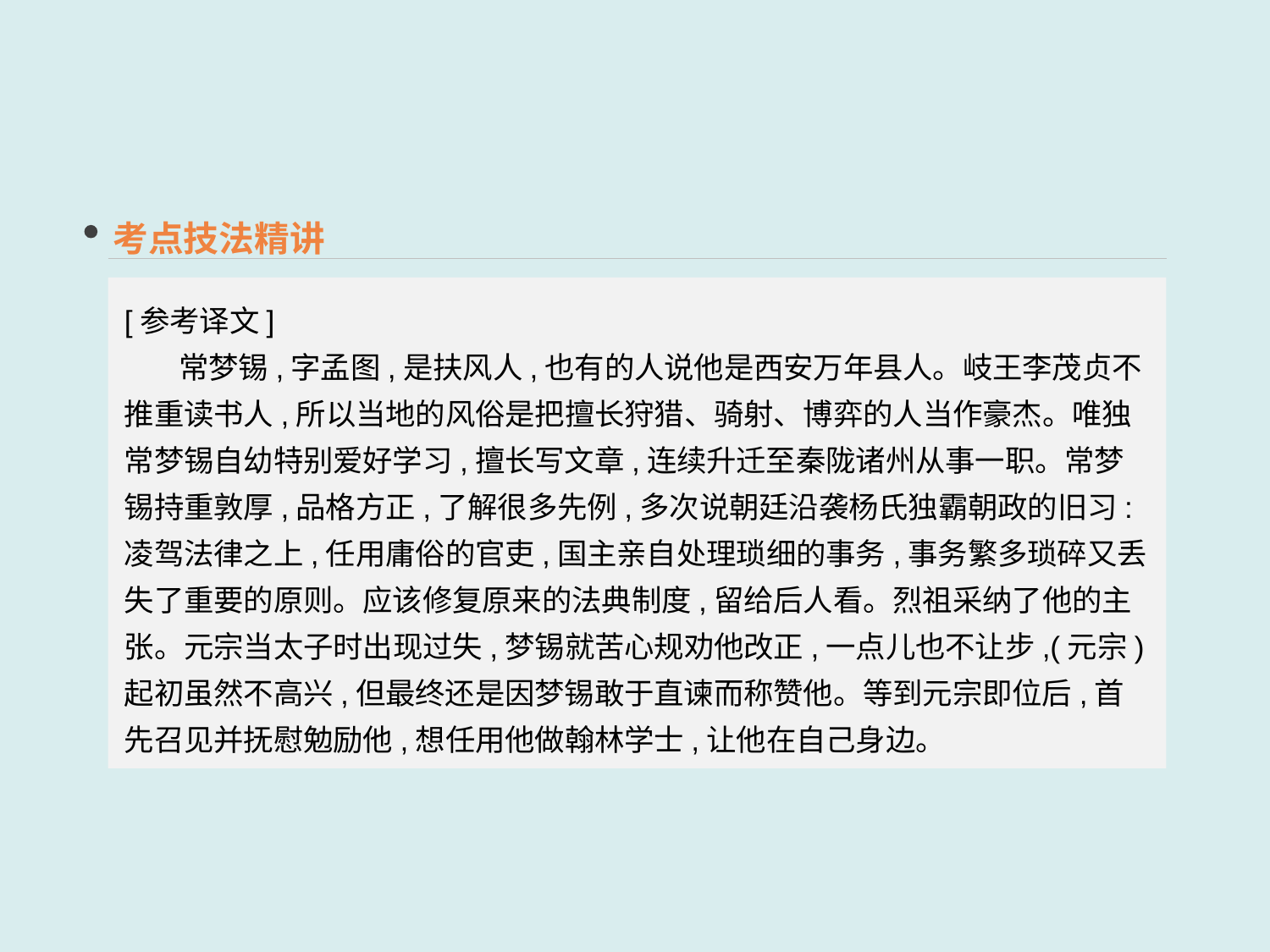

考点技法精讲

[参考译文]
       常梦锡,字孟图,是扶风人,也有的人说他是西安万年县人。岐王李茂贞不推重读书人,所以当地的风俗是把擅长狩猎、骑射、博弈的人当作豪杰。唯独常梦锡自幼特别爱好学习,擅长写文章,连续升迁至秦陇诸州从事一职。常梦锡持重敦厚,品格方正,了解很多先例,多次说朝廷沿袭杨氏独霸朝政的旧习:凌驾法律之上,任用庸俗的官吏,国主亲自处理琐细的事务,事务繁多琐碎又丢失了重要的原则。应该修复原来的法典制度,留给后人看。烈祖采纳了他的主张。元宗当太子时出现过失,梦锡就苦心规劝他改正,一点儿也不让步,(元宗)起初虽然不高兴,但最终还是因梦锡敢于直谏而称赞他。等到元宗即位后,首先召见并抚慰勉励他,想任用他做翰林学士,让他在自己身边。